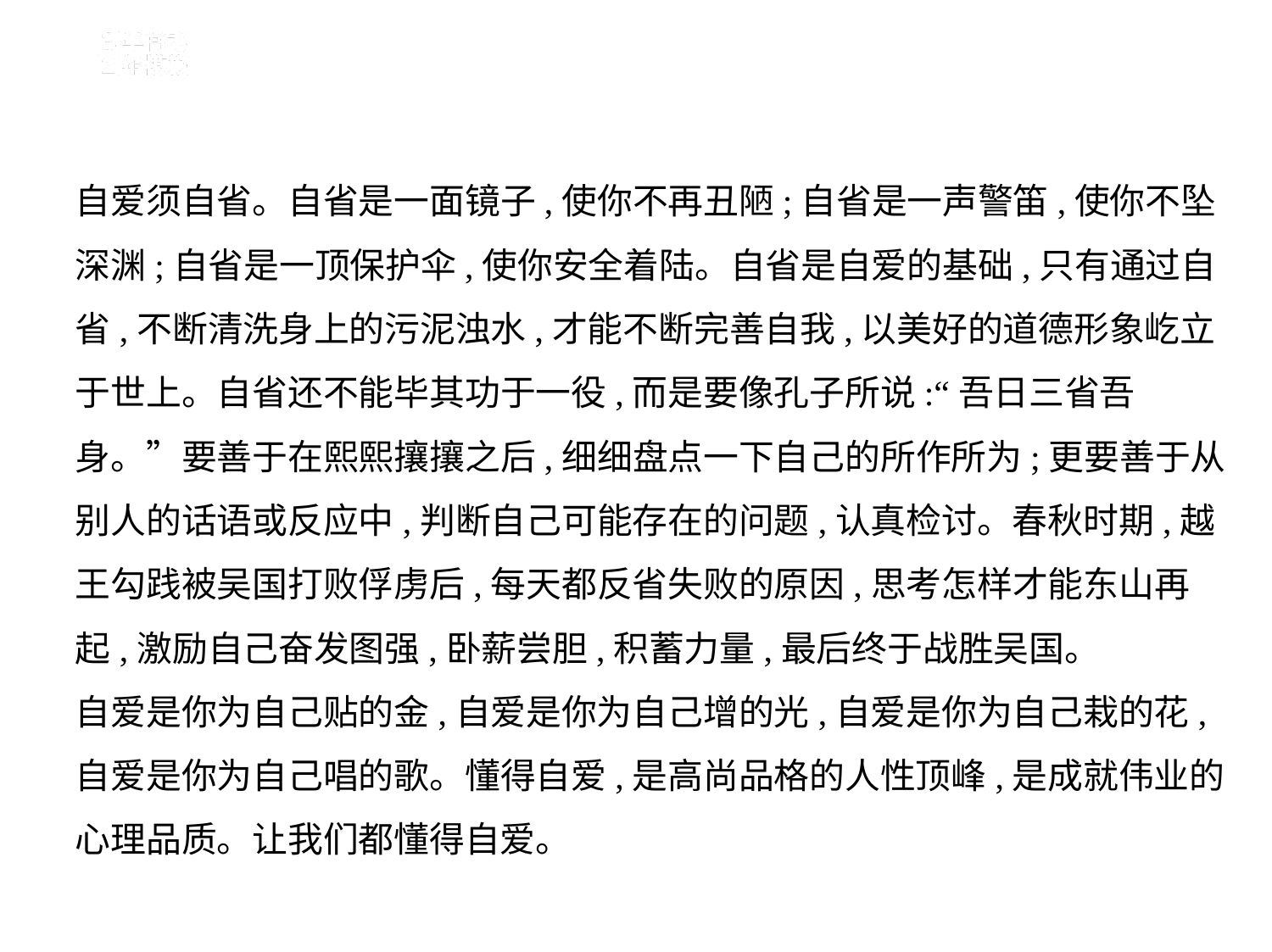

自爱须自省。自省是一面镜子,使你不再丑陋;自省是一声警笛,使你不坠
深渊;自省是一顶保护伞,使你安全着陆。自省是自爱的基础,只有通过自
省,不断清洗身上的污泥浊水,才能不断完善自我,以美好的道德形象屹立
于世上。自省还不能毕其功于一役,而是要像孔子所说:“吾日三省吾
身。”要善于在熙熙攘攘之后,细细盘点一下自己的所作所为;更要善于从
别人的话语或反应中,判断自己可能存在的问题,认真检讨。春秋时期,越
王勾践被吴国打败俘虏后,每天都反省失败的原因,思考怎样才能东山再
起,激励自己奋发图强,卧薪尝胆,积蓄力量,最后终于战胜吴国。
自爱是你为自己贴的金,自爱是你为自己增的光,自爱是你为自己栽的花,
自爱是你为自己唱的歌。懂得自爱,是高尚品格的人性顶峰,是成就伟业的
心理品质。让我们都懂得自爱。